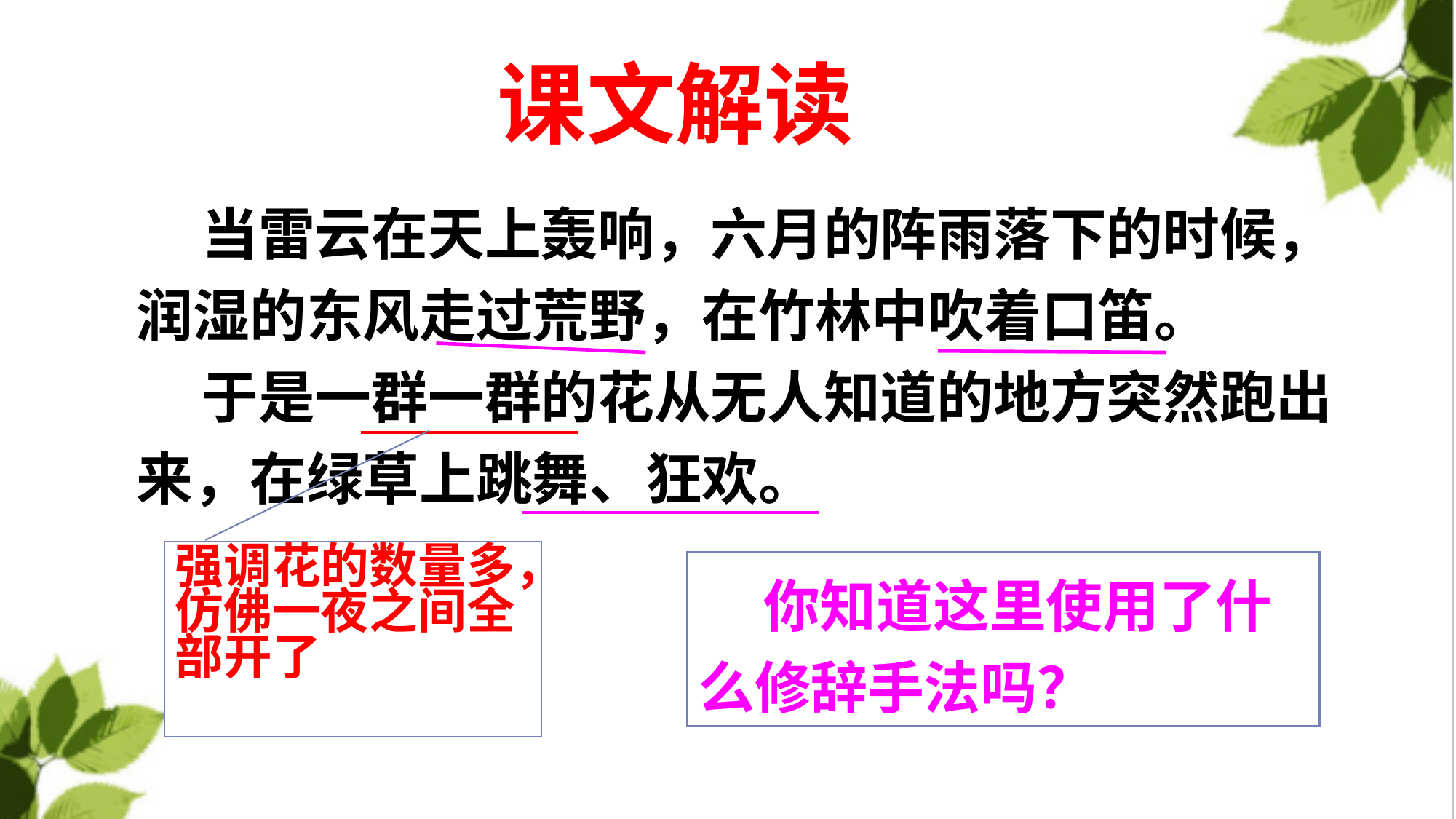

课文解读
    当雷云在天上轰响，六月的阵雨落下的时候，润湿的东风走过荒野，在竹林中吹着口笛。
    于是一群一群的花从无人知道的地方突然跑出来，在绿草上跳舞、狂欢。
强调花的数量多，仿佛一夜之间全部开了
    你知道这里使用了什么修辞手法吗？